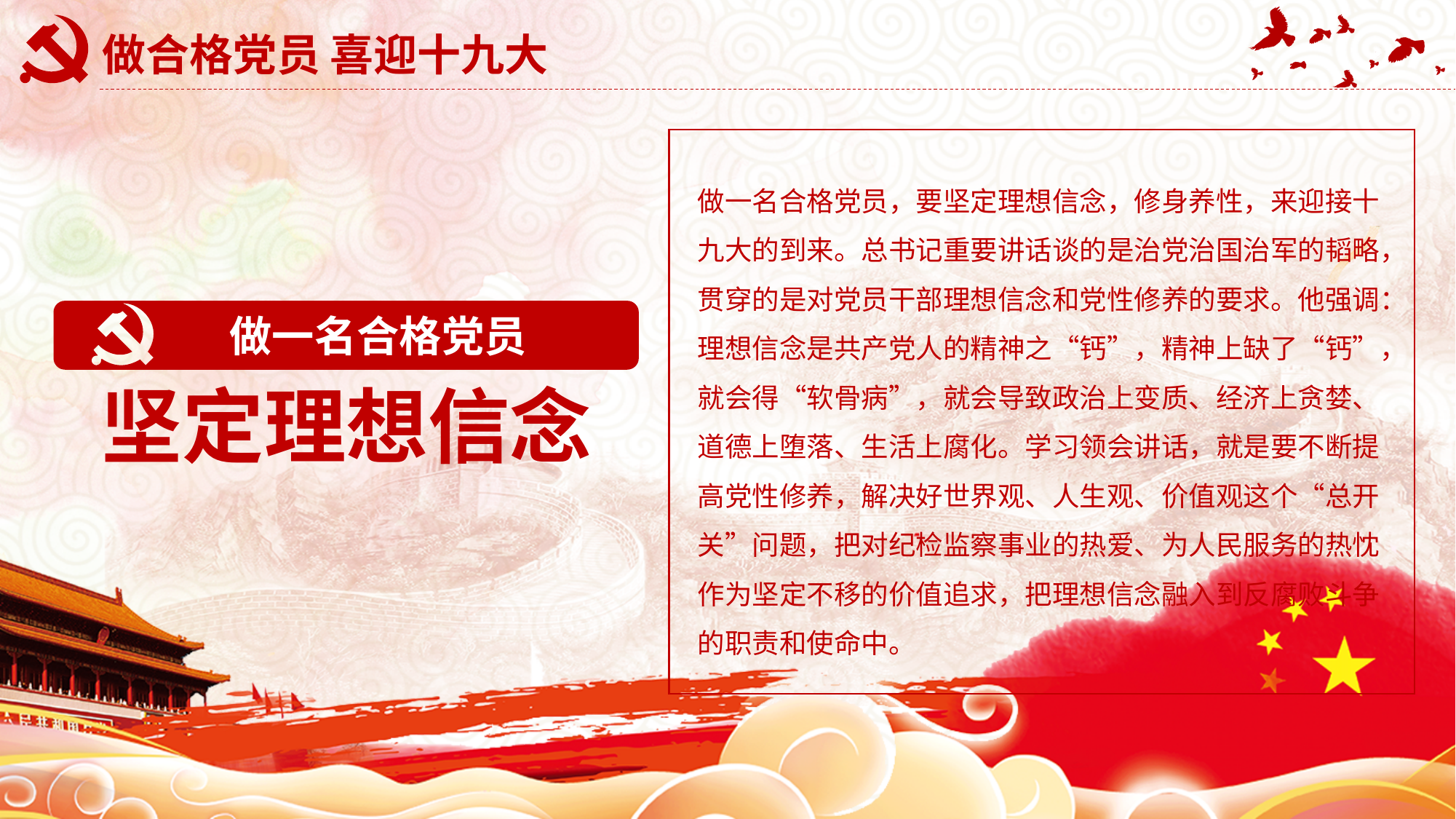

# 做合格党员 喜迎十九大

做一名合格党员，要坚定理想信念，修身养性，来迎接十九大的到来。总书记重要讲话谈的是治党治国治军的韬略，贯穿的是对党员干部理想信念和党性修养的要求。他强调：理想信念是共产党人的精神之“钙”，精神上缺了“钙”，就会得“软骨病”，就会导致政治上变质、经济上贪婪、道德上堕落、生活上腐化。学习领会讲话，就是要不断提高党性修养，解决好世界观、人生观、价值观这个“总开关”问题，把对纪检监察事业的热爱、为人民服务的热忱作为坚定不移的价值追求，把理想信念融入到反腐败斗争的职责和使命中。

做一名合格党员
坚定理想信念
延迟符可删除